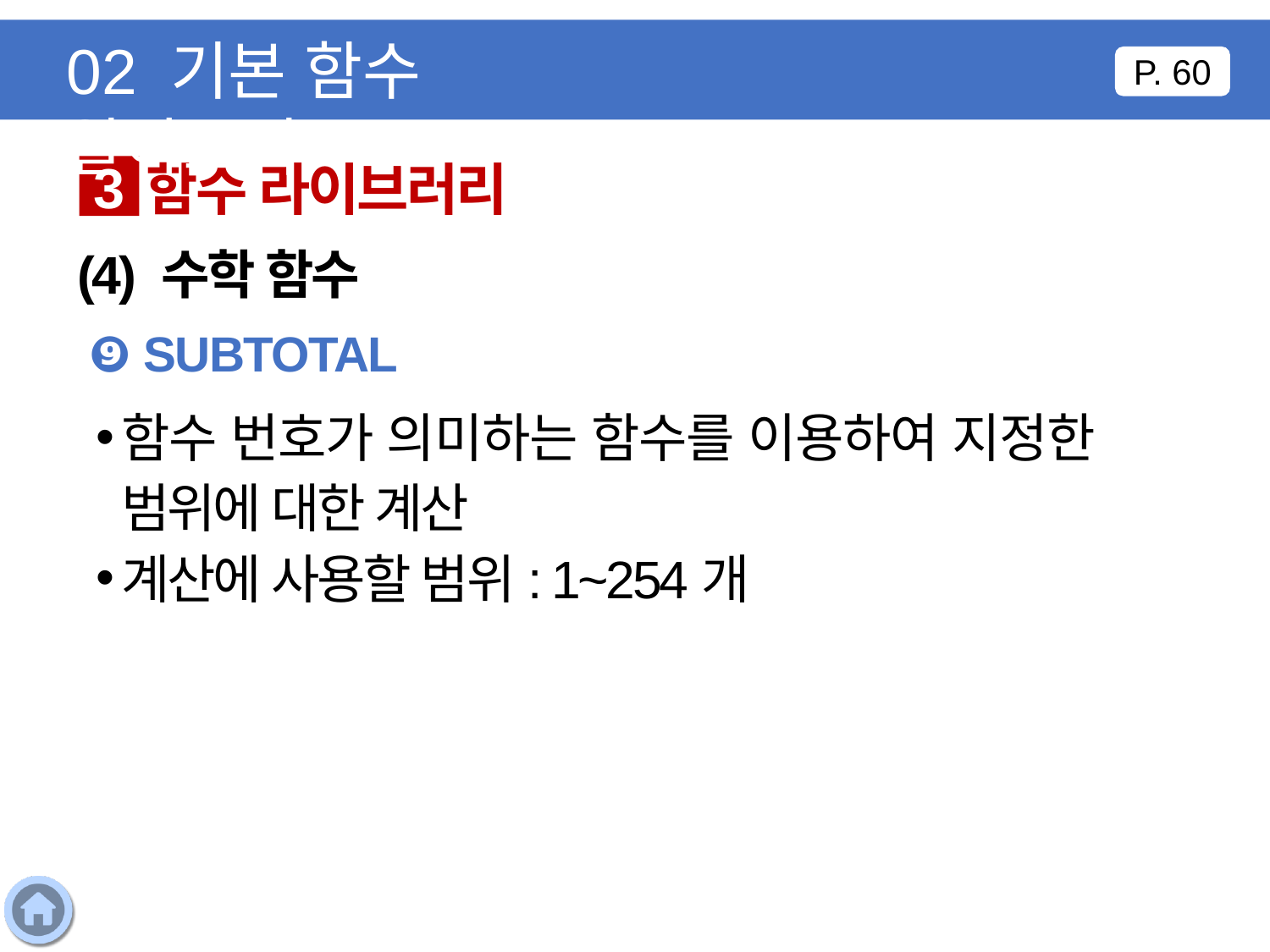

02 기본 함수 알아보기
P. 60
함수 라이브러리
3
(4) 수학 함수
❾ SUBTOTAL
함수 번호가 의미하는 함수를 이용하여 지정한 범위에 대한 계산
계산에 사용할 범위: 1~254개